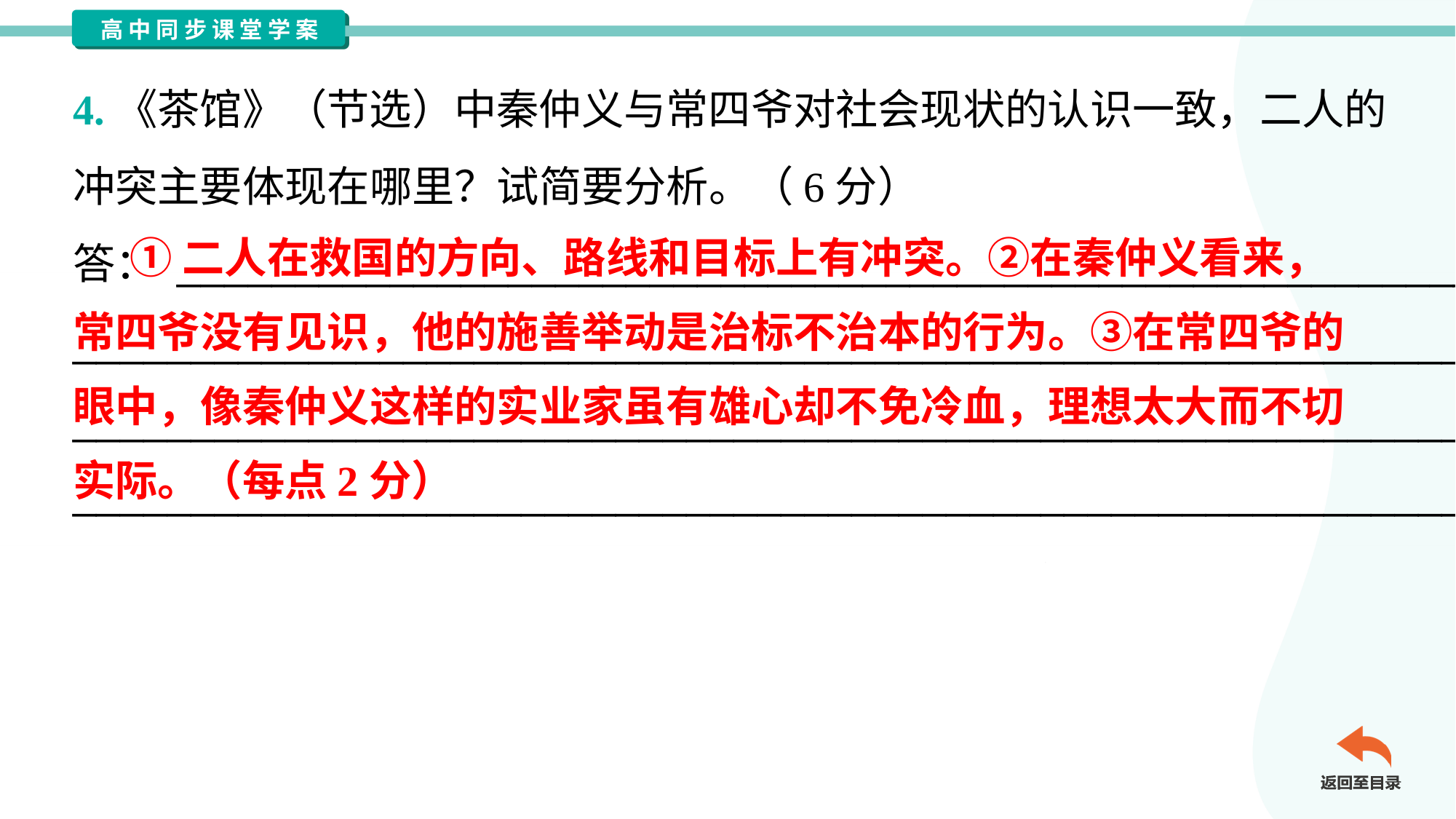

4.《茶馆》（节选）中秦仲义与常四爷对社会现状的认识一致，二人的
冲突主要体现在哪里？试简要分析。（6分）
答： ________________________________________________________
_____________________________________________________________
_____________________________________________________________
_____________________________________________________________
      ①二人在救国的方向、路线和目标上有冲突。②在秦仲义看来，
常四爷没有见识，他的施善举动是治标不治本的行为。③在常四爷的
眼中，像秦仲义这样的实业家虽有雄心却不免冷血，理想太大而不切
实际。（每点2分）